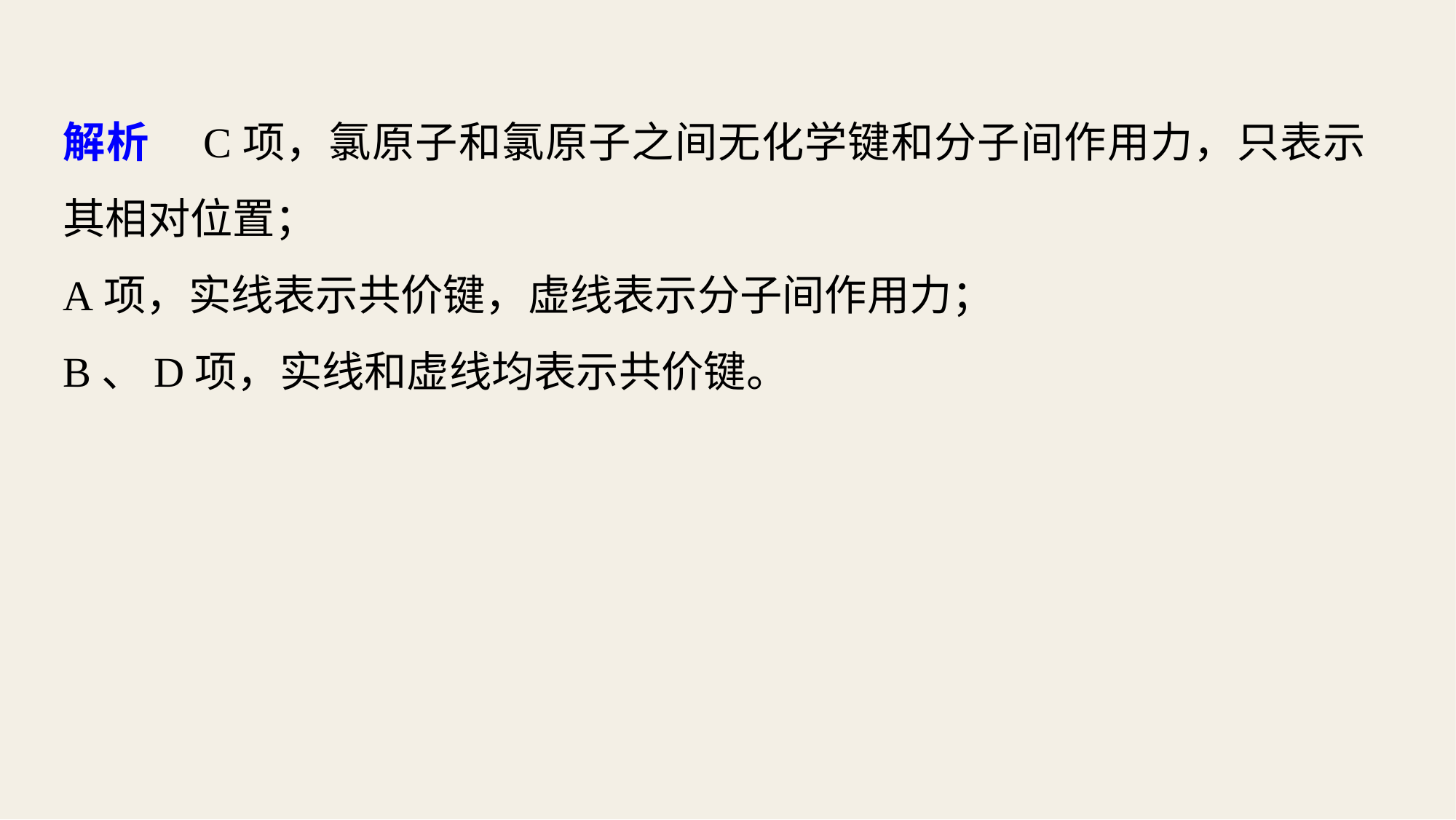

解析　C项，氯原子和氯原子之间无化学键和分子间作用力，只表示其相对位置；
A项，实线表示共价键，虚线表示分子间作用力；
B、D项，实线和虚线均表示共价键。